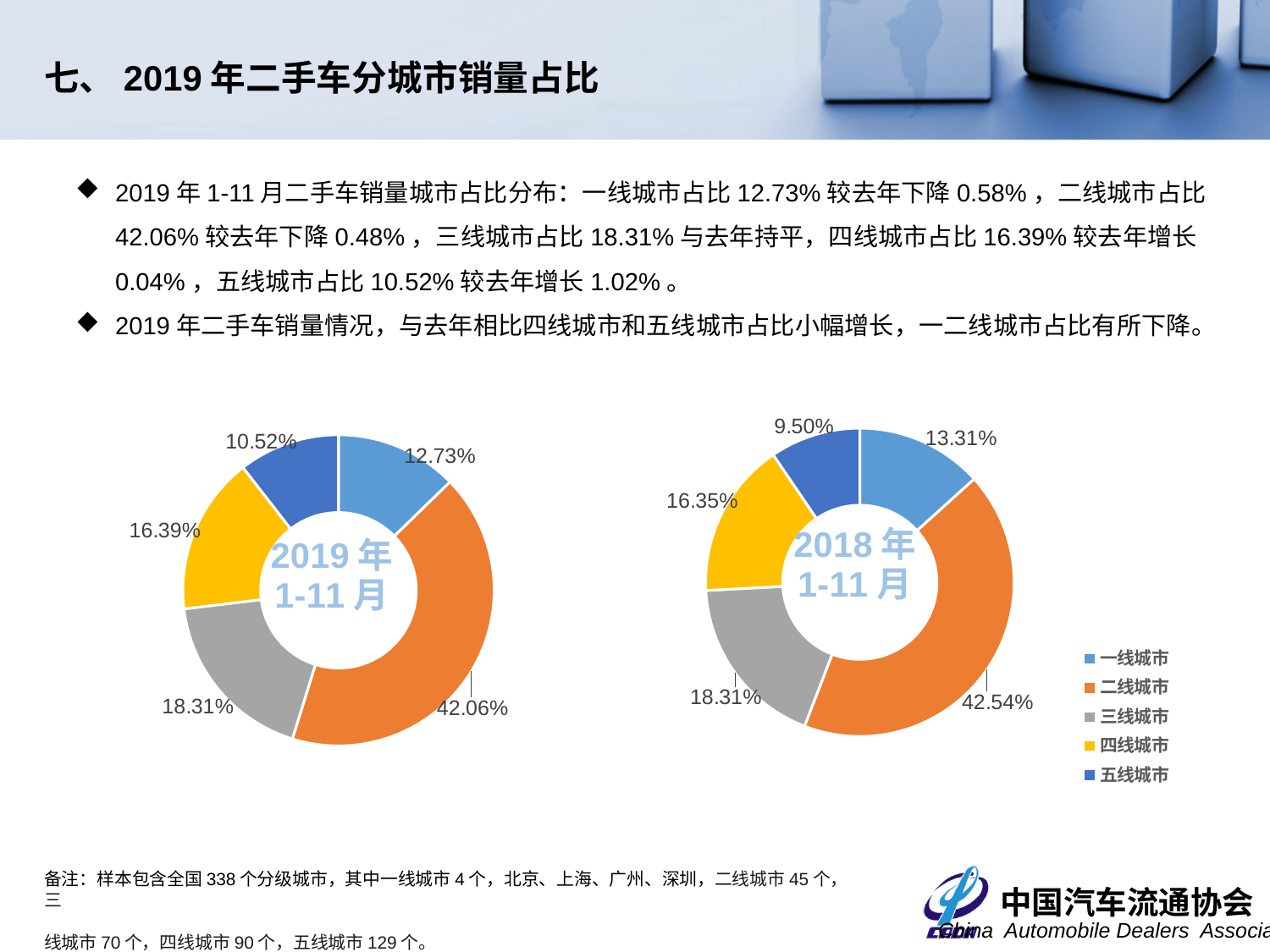

七、2019年二手车分城市销量占比
2019年1-11月二手车销量城市占比分布：一线城市占比12.73%较去年下降0.58%，二线城市占比42.06%较去年下降0.48%，三线城市占比18.31%与去年持平，四线城市占比16.39%较去年增长0.04%，五线城市占比10.52%较去年增长1.02%。
2019年二手车销量情况，与去年相比四线城市和五线城市占比小幅增长，一二线城市占比有所下降。

### Chart: 2018年
1-11月

| Category | 2018年1-11月 |
|---|---|
| 一线城市 | 0.13306187144046128 |
| 二线城市 | 0.42536846287416596 |
| 三线城市 | 0.1831024594281038 |
| 四线城市 | 0.16347966012160706 |
| 五线城市 | 0.09498754613566188 |

### Chart: 2019年
1-11月

| Category | 2019年1-11月 |
|---|---|
| 一线城市 | 0.1272886013331858 |
| 二线城市 | 0.4205940906851127 |
| 三线城市 | 0.18305669204489597 |
| 四线城市 | 0.1638812259317406 |
| 五线城市 | 0.1051793900050649 |
备注：样本包含全国338个分级城市，其中一线城市4个，北京、上海、广州、深圳，二线城市45个，三

线城市70个，四线城市90个，五线城市129个。